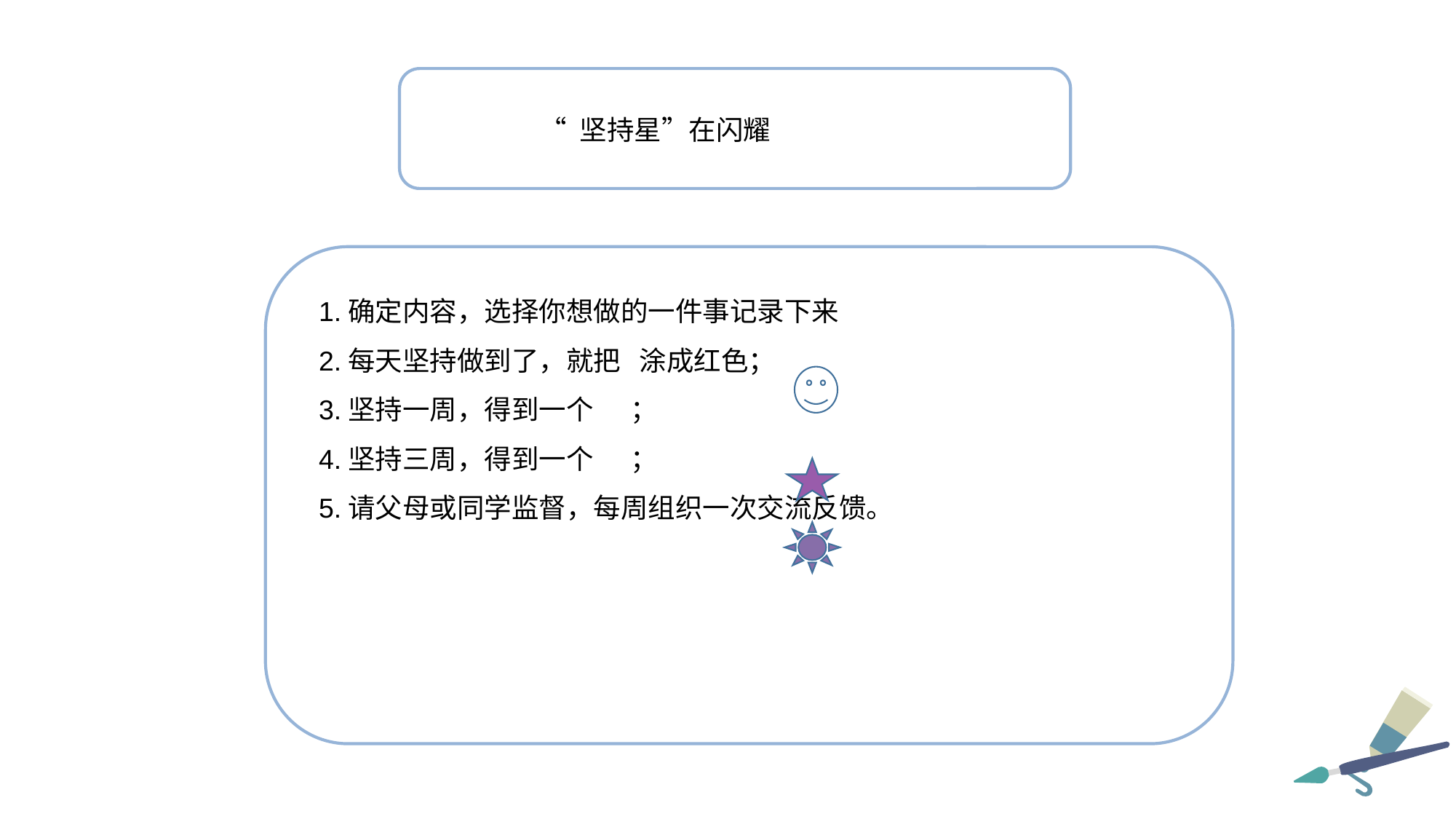

“ 坚持星”在闪耀

1.确定内容，选择你想做的一件事记录下来
2.每天坚持做到了，就把   涂成红色；
3.坚持一周，得到一个      ；
4.坚持三周，得到一个      ；
5.请父母或同学监督，每周组织一次交流反馈。